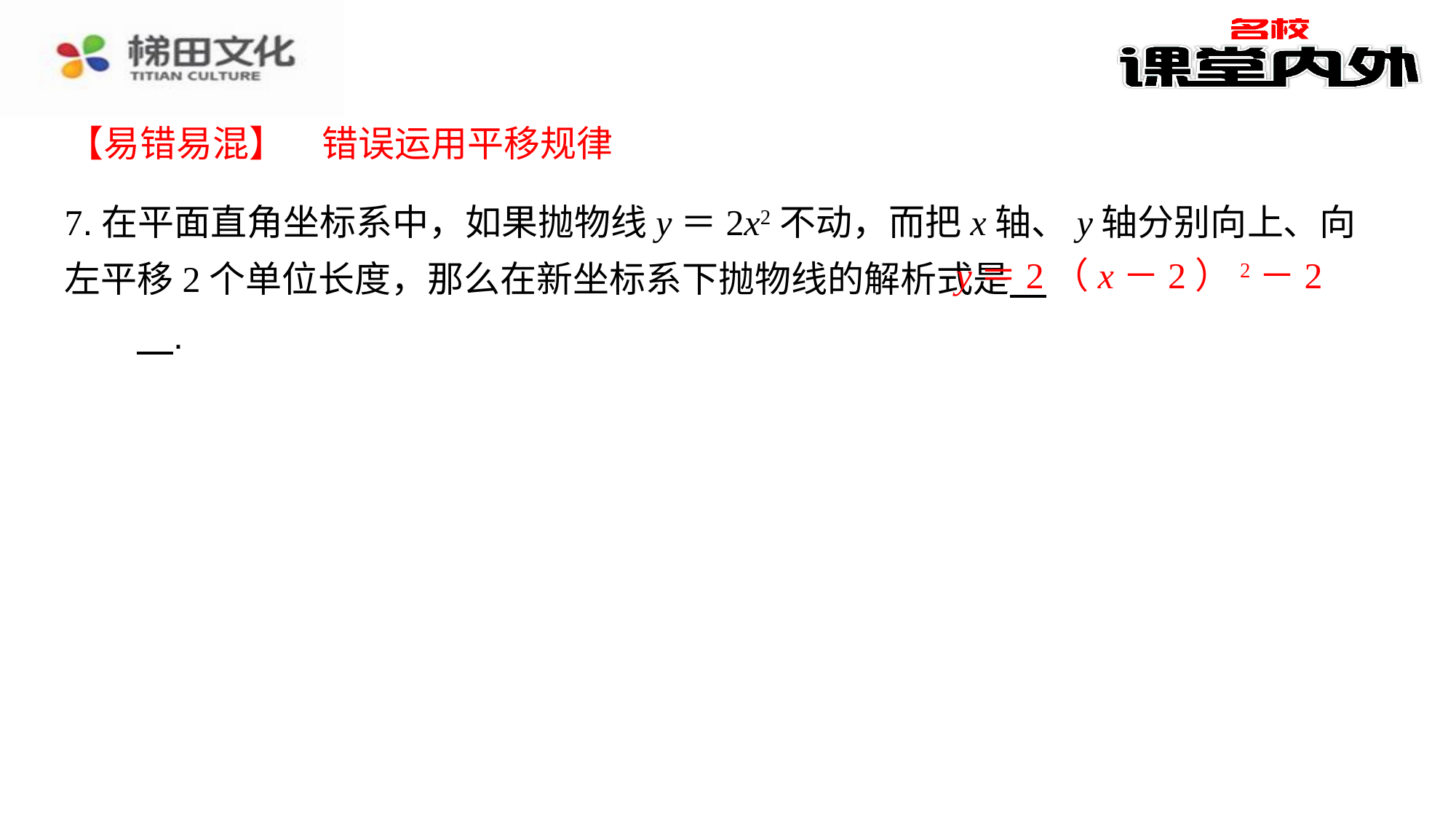

【易错易混】　错误运用平移规律
7.在平面直角坐标系中，如果抛物线y＝2x2不动，而把x轴、y轴分别向上、向左平移2个单位长度，那么在新坐标系下抛物线的解析式是 　y＝2（x－2）2－2　⁠.
y＝2（x－2）2－2